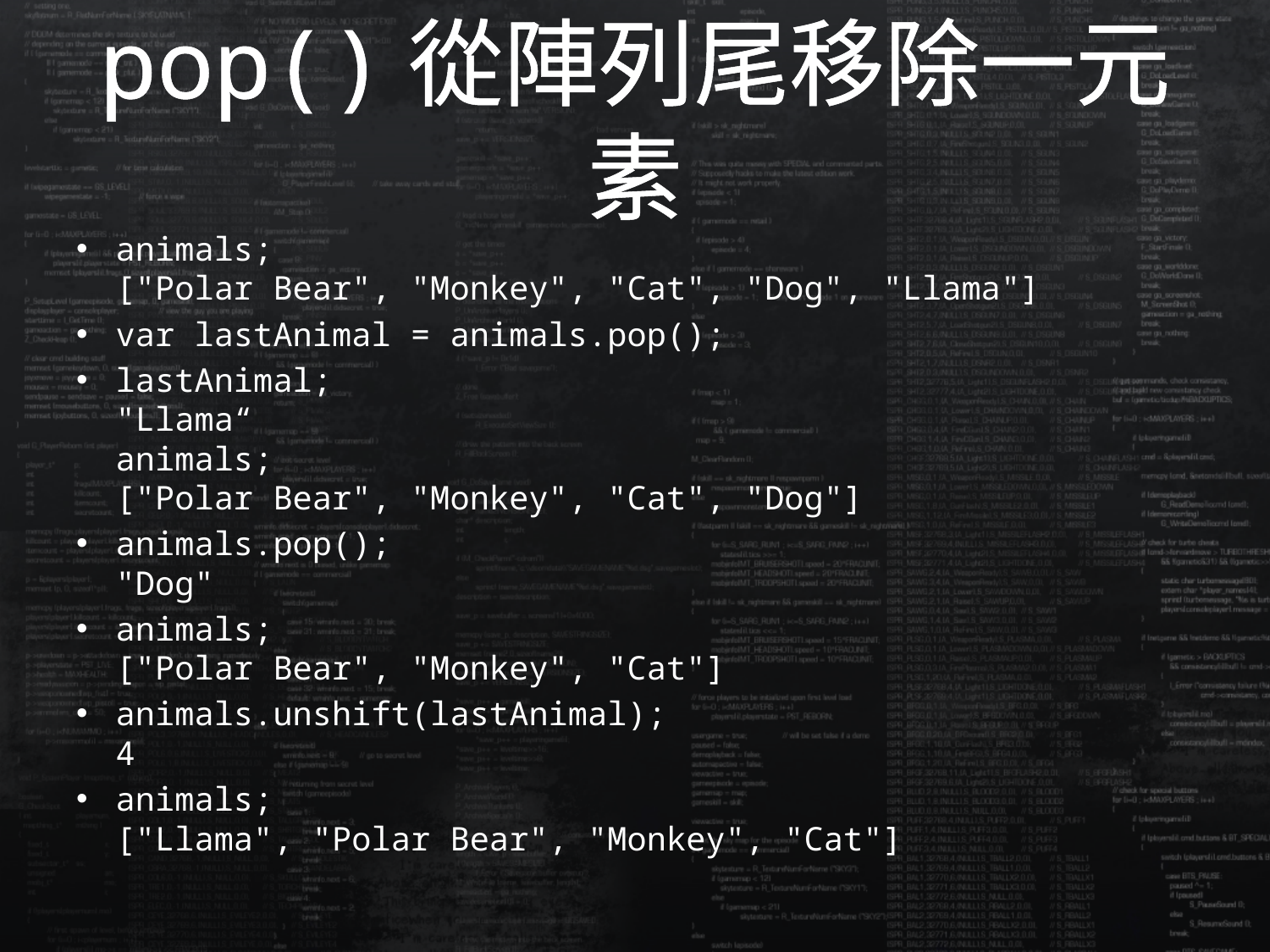

# pop()從陣列尾移除一元素
animals;
["Polar Bear", "Monkey", "Cat", "Dog", "Llama"]
var lastAnimal = animals.pop();
lastAnimal;
"Llama“
animals;
["Polar Bear", "Monkey", "Cat", "Dog"]
animals.pop();
"Dog"
animals;
["Polar Bear", "Monkey", "Cat"]
animals.unshift(lastAnimal);
4
animals;
["Llama", "Polar Bear", "Monkey", "Cat"]